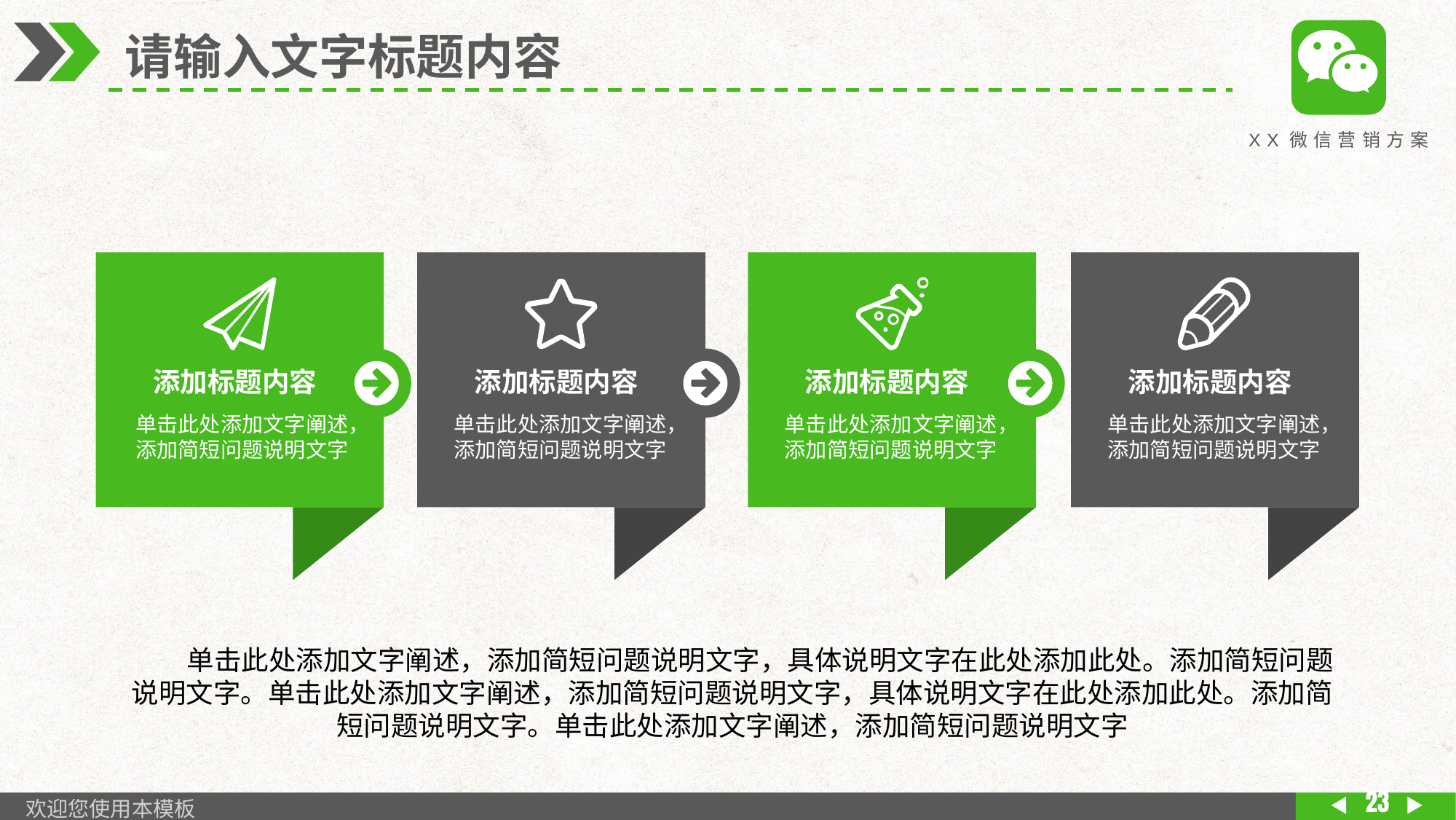

XX微信营销方案
 请输入文字标题内容

添加标题内容
单击此处添加文字阐述，添加简短问题说明文字
添加标题内容
单击此处添加文字阐述，添加简短问题说明文字
添加标题内容
单击此处添加文字阐述，添加简短问题说明文字
添加标题内容
单击此处添加文字阐述，添加简短问题说明文字
        单击此处添加文字阐述，添加简短问题说明文字，具体说明文字在此处添加此处。添加简短问题说明文字。单击此处添加文字阐述，添加简短问题说明文字，具体说明文字在此处添加此处。添加简短问题说明文字。单击此处添加文字阐述，添加简短问题说明文字